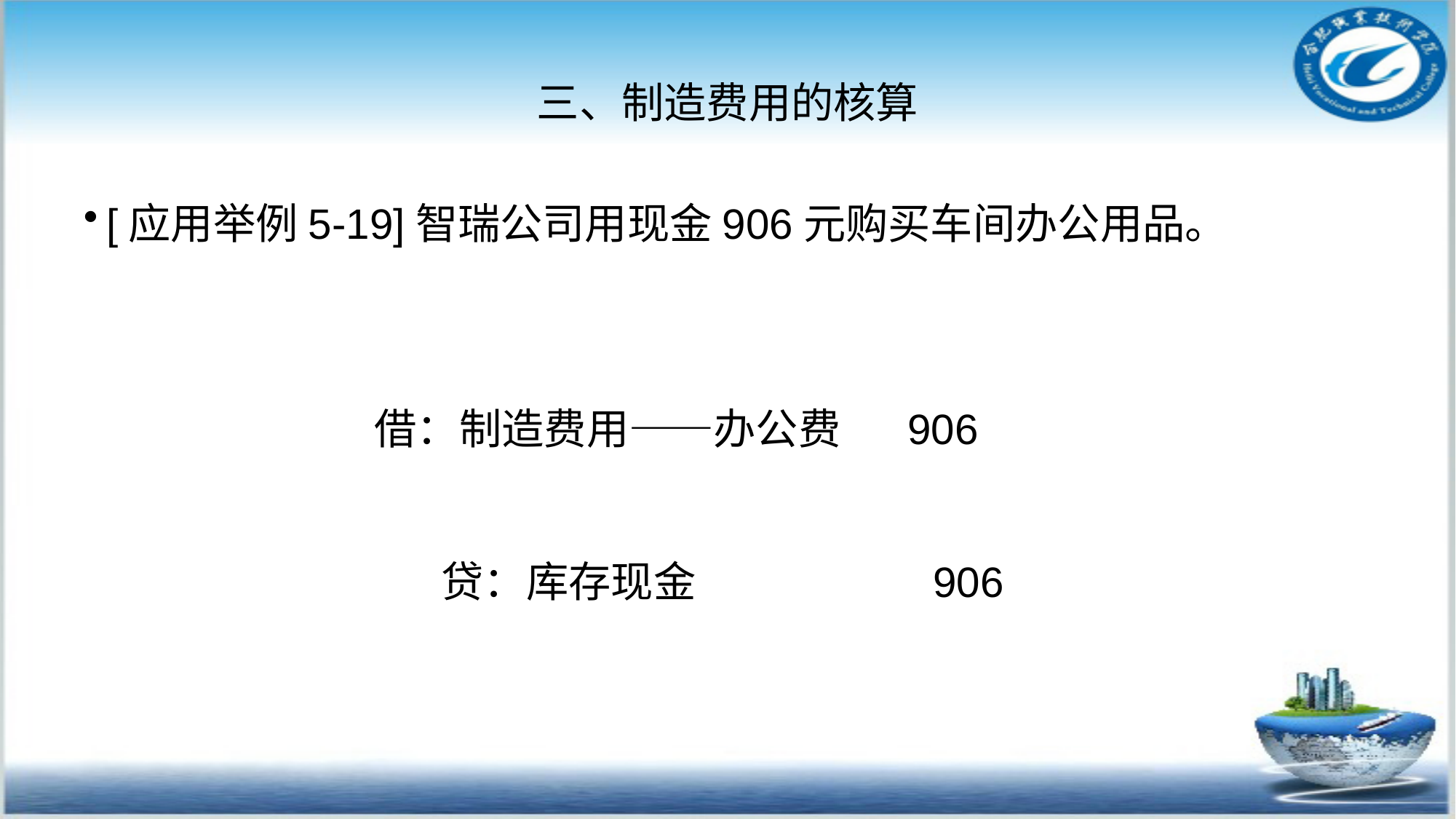

# 三、制造费用的核算
[应用举例5-19]智瑞公司用现金906元购买车间办公用品。
借：制造费用――办公费      906
      贷：库存现金                        906